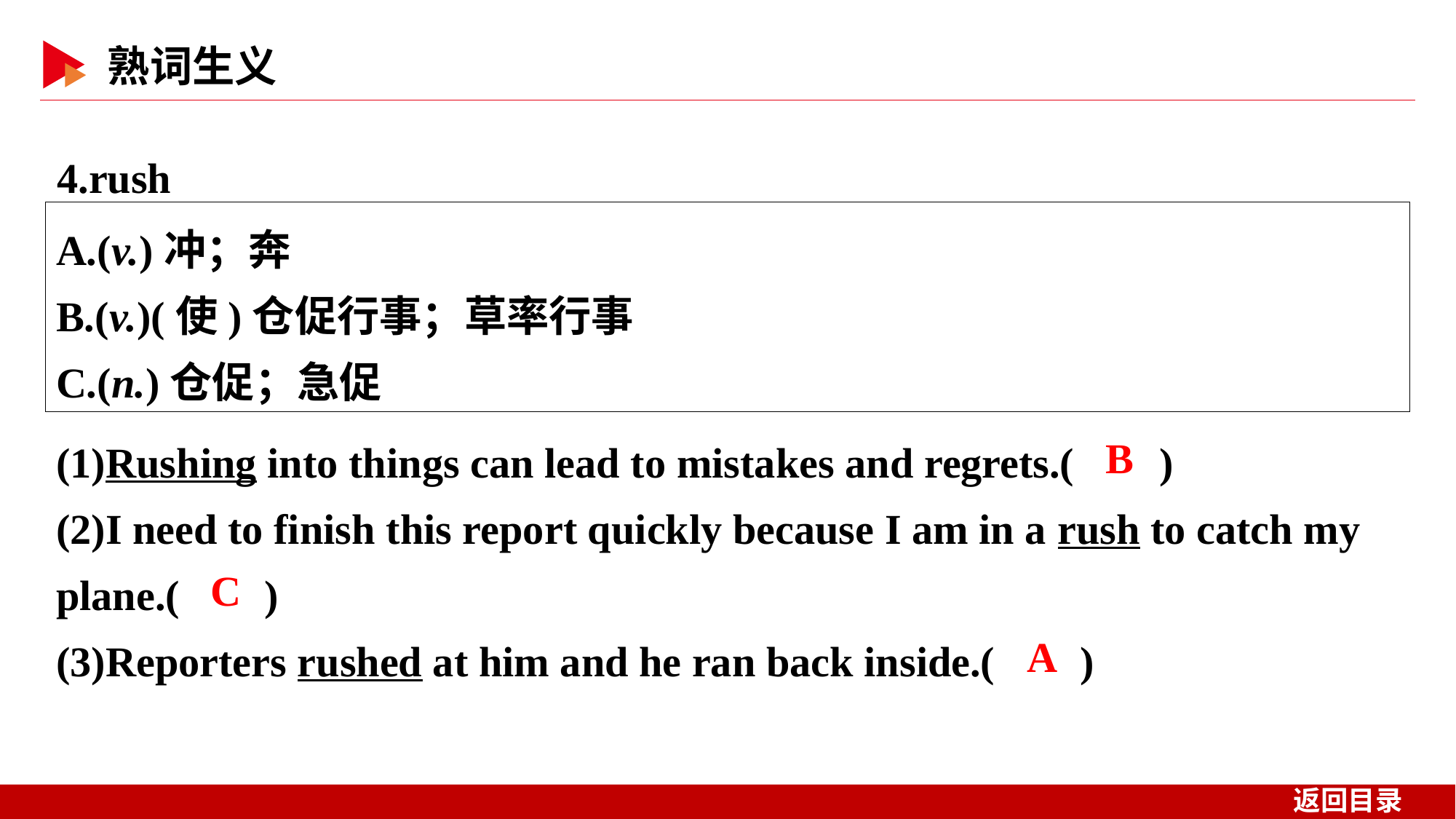

4.rush
A.(v.)冲；奔
B.(v.)(使)仓促行事；草率行事
C.(n.)仓促；急促
(1)Rushing into things can lead to mistakes and regrets.(        )
(2)I need to finish this report quickly because I am in a rush to catch my plane.(        )
(3)Reporters rushed at him and he ran back inside.(        )
   B
   C
   A